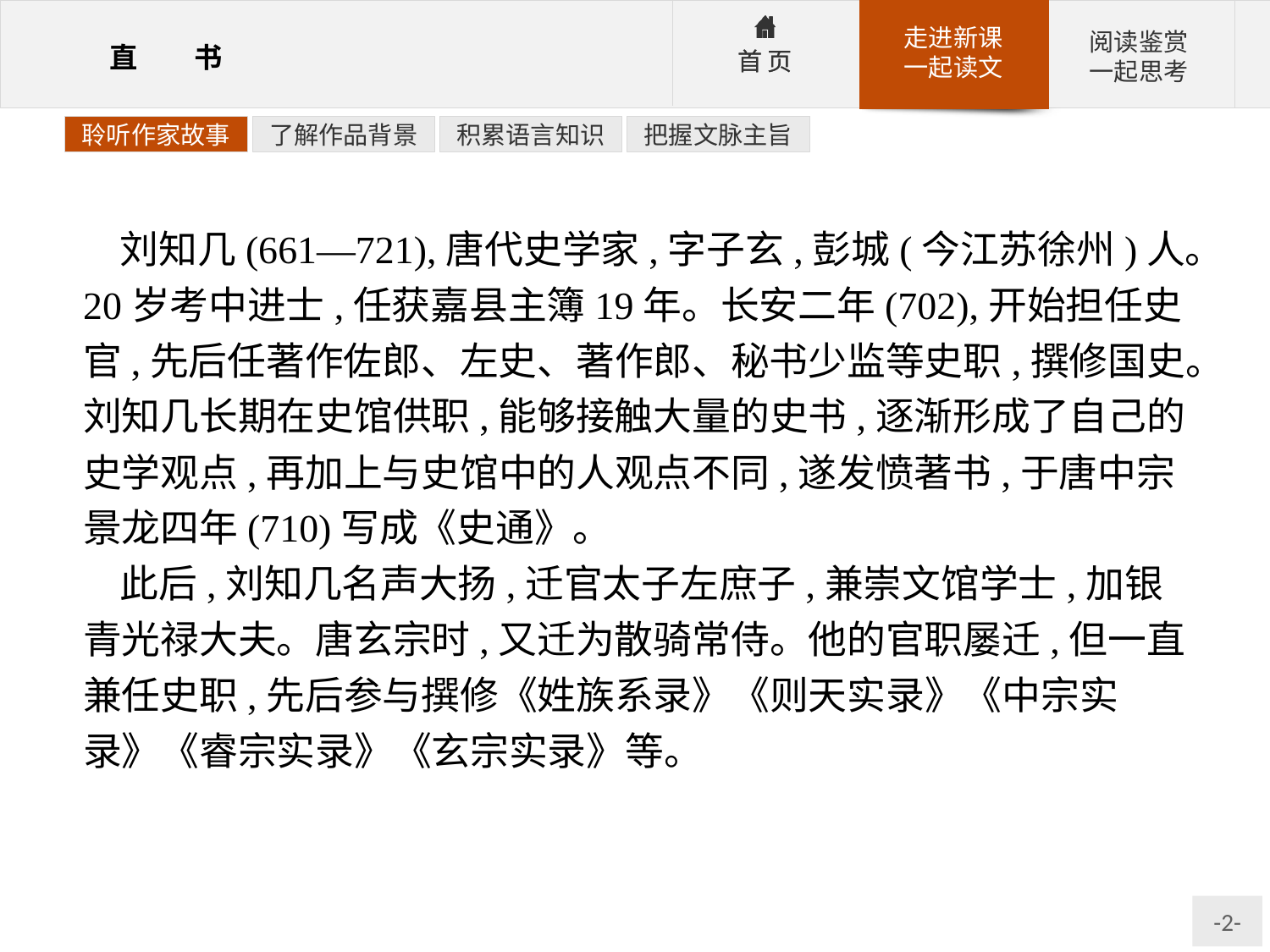

聆听作家故事
了解作品背景
积累语言知识
把握文脉主旨
刘知几(661—721),唐代史学家,字子玄,彭城(今江苏徐州)人。20岁考中进士,任获嘉县主簿19年。长安二年(702),开始担任史官,先后任著作佐郎、左史、著作郎、秘书少监等史职,撰修国史。刘知几长期在史馆供职,能够接触大量的史书,逐渐形成了自己的史学观点,再加上与史馆中的人观点不同,遂发愤著书,于唐中宗景龙四年(710)写成《史通》。
此后,刘知几名声大扬,迁官太子左庶子,兼崇文馆学士,加银青光禄大夫。唐玄宗时,又迁为散骑常侍。他的官职屡迁,但一直兼任史职,先后参与撰修《姓族系录》《则天实录》《中宗实录》《睿宗实录》《玄宗实录》等。